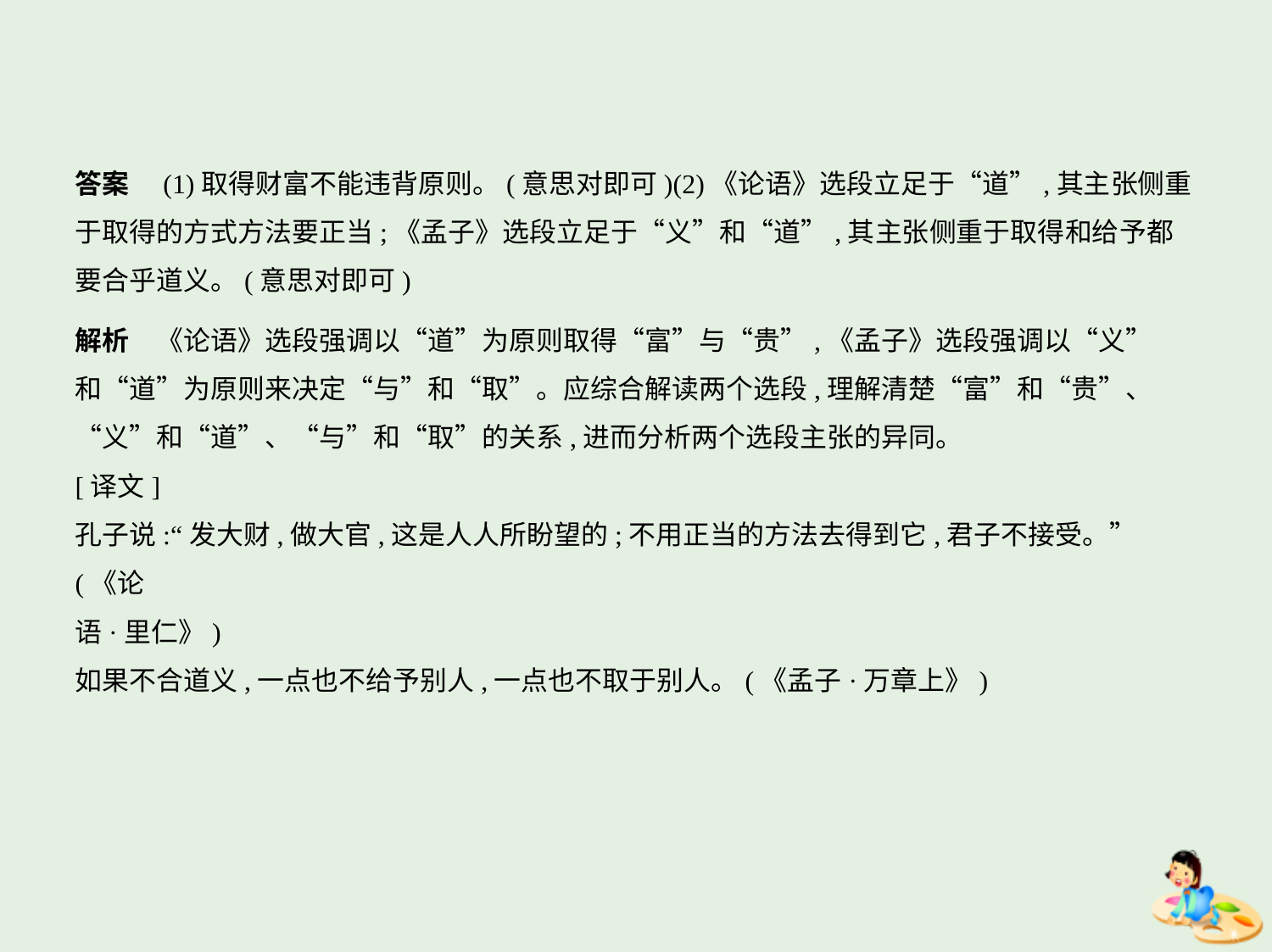

答案　(1)取得财富不能违背原则。(意思对即可)(2)《论语》选段立足于“道”,其主张侧重
于取得的方式方法要正当;《孟子》选段立足于“义”和“道”,其主张侧重于取得和给予都
要合乎道义。(意思对即可)
解析　《论语》选段强调以“道”为原则取得“富”与“贵”,《孟子》选段强调以“义”
和“道”为原则来决定“与”和“取”。应综合解读两个选段,理解清楚“富”和“贵”、
“义”和“道”、“与”和“取”的关系,进而分析两个选段主张的异同。
[译文]
孔子说:“发大财,做大官,这是人人所盼望的;不用正当的方法去得到它,君子不接受。”(《论
语·里仁》)
如果不合道义,一点也不给予别人,一点也不取于别人。(《孟子·万章上》)